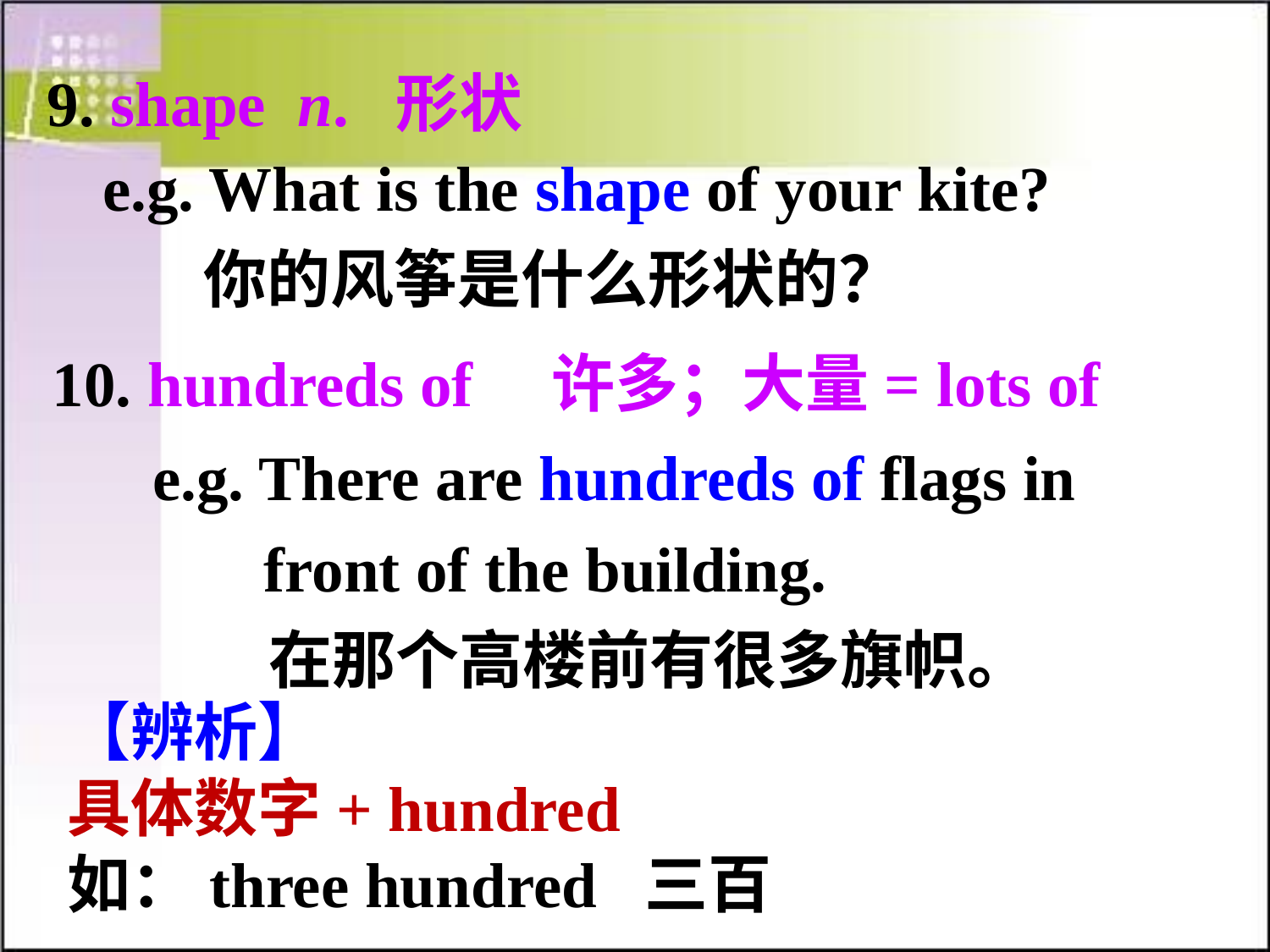

9. shape  n.  形状
e.g. What is the shape of your kite?
      你的风筝是什么形状的？
10. hundreds of    许多；大量= lots of
e.g. There are hundreds of flags in
       front of the building.
       在那个高楼前有很多旗帜。
【辨析】
具体数字+ hundred
如：three hundred  三百